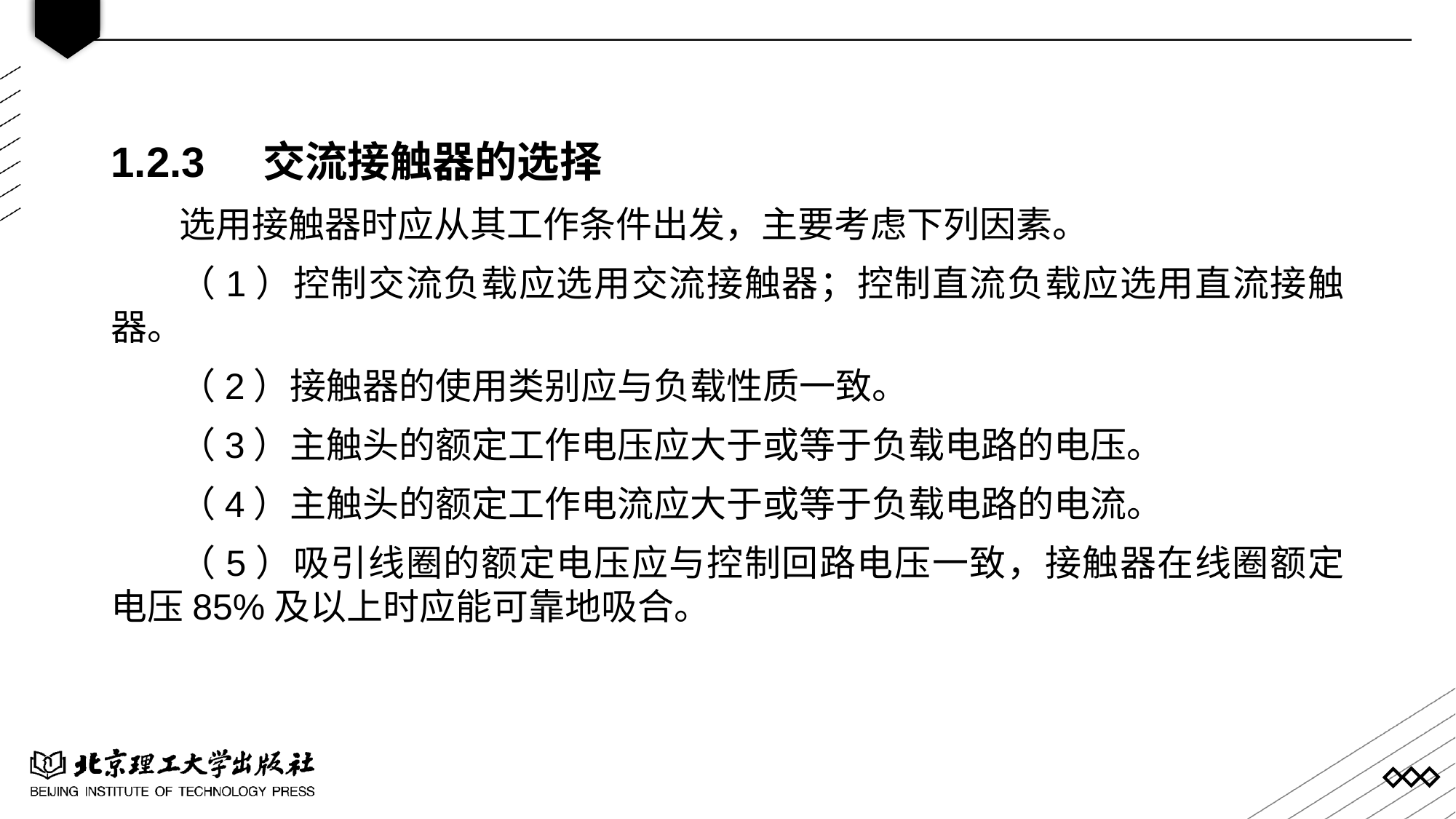

1.2.3    交流接触器的选择
选用接触器时应从其工作条件出发，主要考虑下列因素。
（1）控制交流负载应选用交流接触器；控制直流负载应选用直流接触器。
（2）接触器的使用类别应与负载性质一致。
（3）主触头的额定工作电压应大于或等于负载电路的电压。
（4）主触头的额定工作电流应大于或等于负载电路的电流。
（5）吸引线圈的额定电压应与控制回路电压一致，接触器在线圈额定电压85%及以上时应能可靠地吸合。